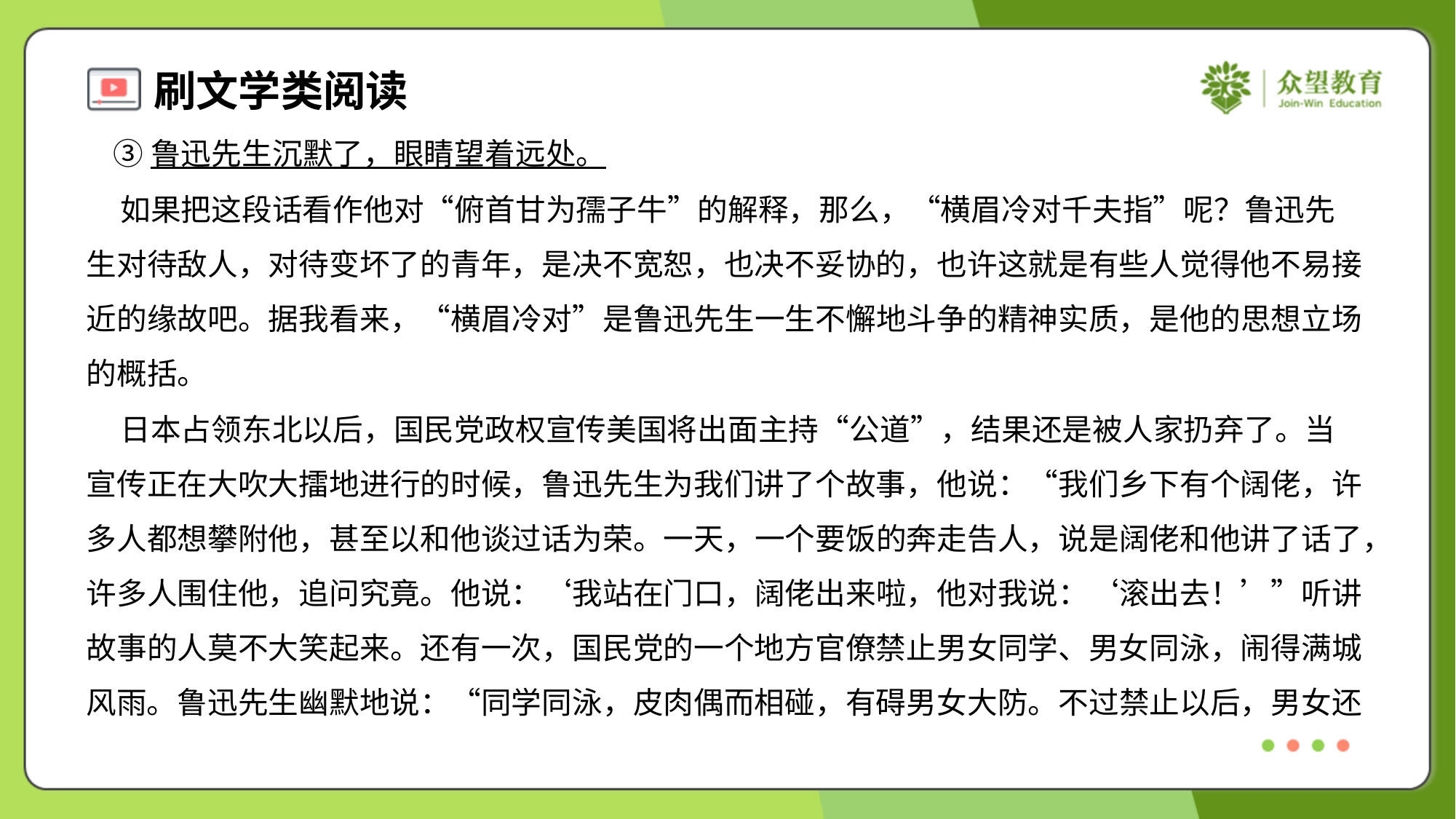

③鲁迅先生沉默了，眼睛望着远处。
    如果把这段话看作他对“俯首甘为孺子牛”的解释，那么，“横眉冷对千夫指”呢？鲁迅先
生对待敌人，对待变坏了的青年，是决不宽恕，也决不妥协的，也许这就是有些人觉得他不易接
近的缘故吧。据我看来，“横眉冷对”是鲁迅先生一生不懈地斗争的精神实质，是他的思想立场
的概括。
    日本占领东北以后，国民党政权宣传美国将出面主持“公道”，结果还是被人家扔弃了。当
宣传正在大吹大擂地进行的时候，鲁迅先生为我们讲了个故事，他说：“我们乡下有个阔佬，许
多人都想攀附他，甚至以和他谈过话为荣。一天，一个要饭的奔走告人，说是阔佬和他讲了话了，
许多人围住他，追问究竟。他说：‘我站在门口，阔佬出来啦，他对我说：‘滚出去！’”听讲
故事的人莫不大笑起来。还有一次，国民党的一个地方官僚禁止男女同学、男女同泳，闹得满城
风雨。鲁迅先生幽默地说：“同学同泳，皮肉偶而相碰，有碍男女大防。不过禁止以后，男女还